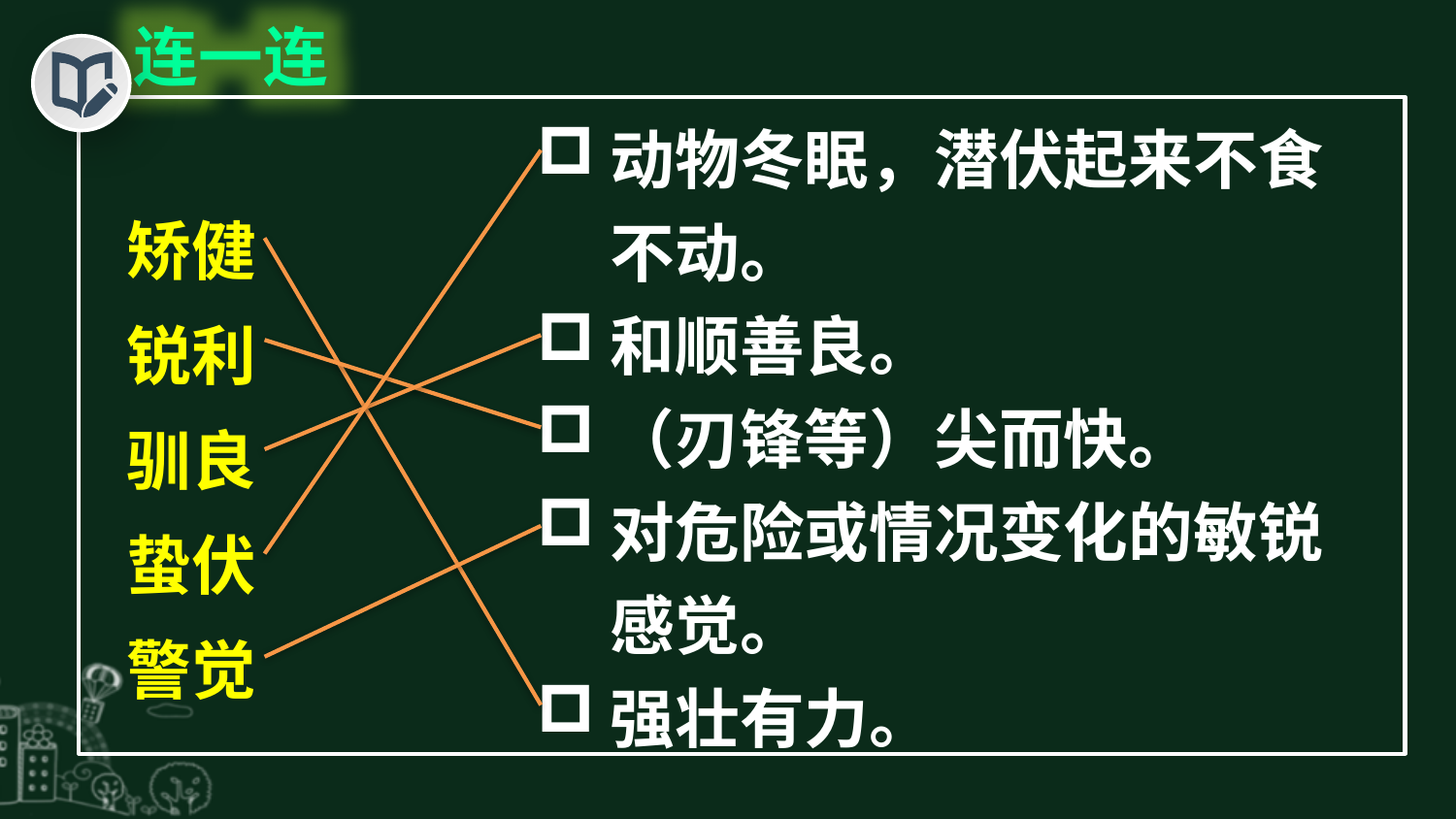

连一连

动物冬眠，潜伏起来不食不动。
和顺善良。
（刃锋等）尖而快。
对危险或情况变化的敏锐感觉。
强壮有力。
矫健
锐利
驯良
蛰伏
警觉